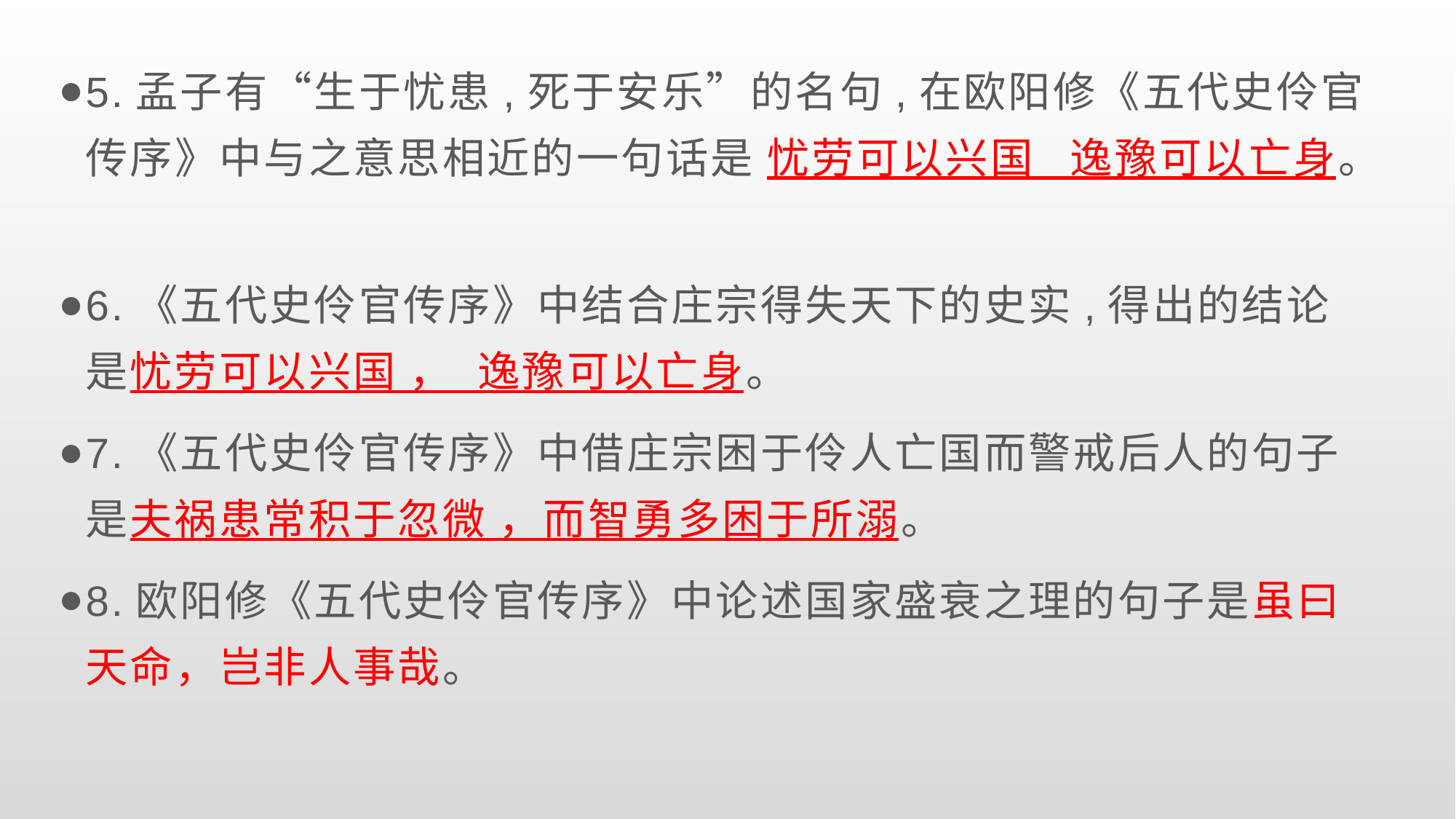

5.孟子有“生于忧患,死于安乐”的名句,在欧阳修《五代史伶官传序》中与之意思相近的一句话是 忧劳可以兴国   逸豫可以亡身。
6.《五代史伶官传序》中结合庄宗得失天下的史实,得出的结论是忧劳可以兴国 ，  逸豫可以亡身。
7.《五代史伶官传序》中借庄宗困于伶人亡国而警戒后人的句子是夫祸患常积于忽微 ，而智勇多困于所溺。
8.欧阳修《五代史伶官传序》中论述国家盛衰之理的句子是虽曰天命，岂非人事哉。